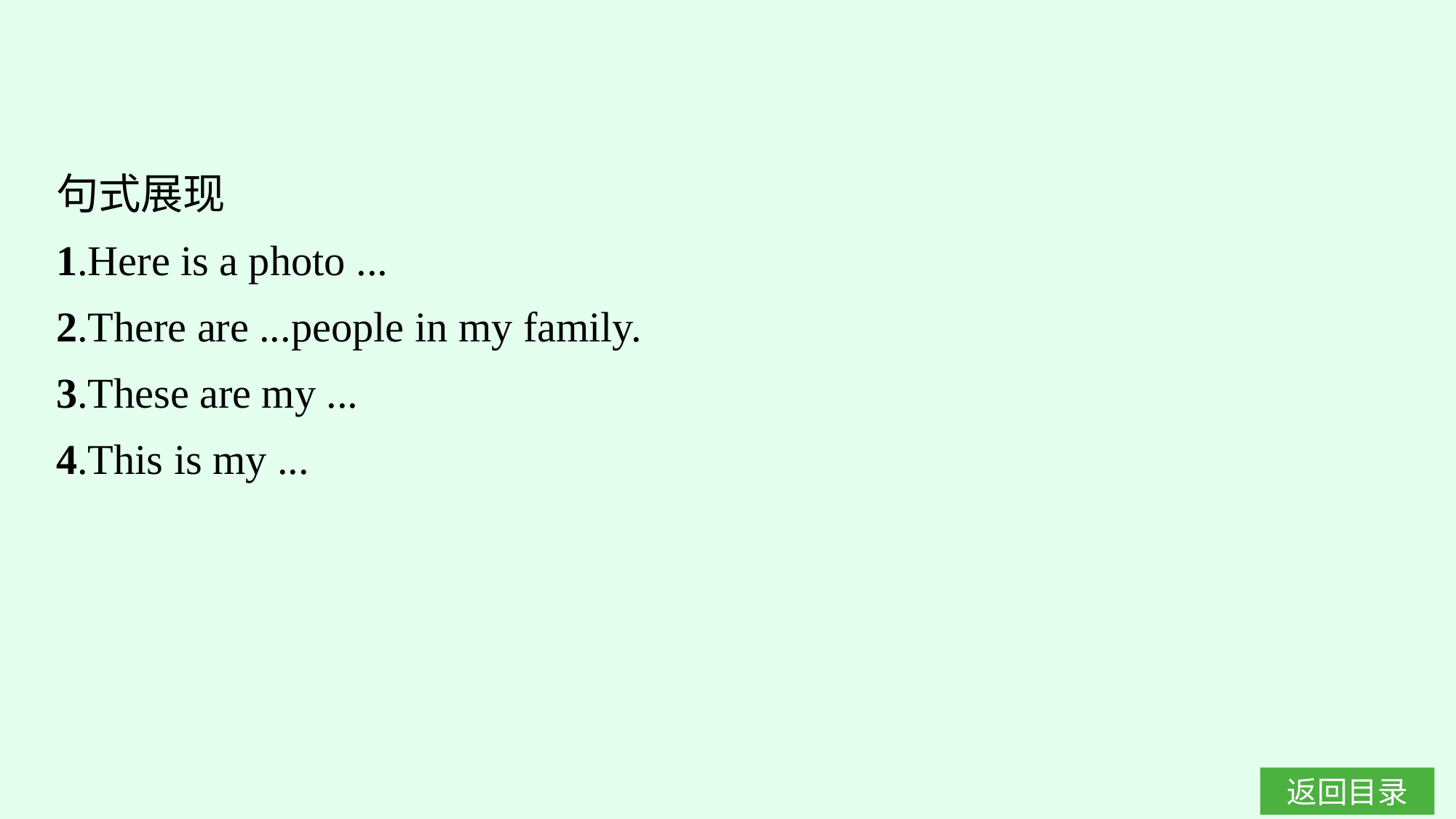

句式展现
1.Here is a photo ...
2.There are ...people in my family.
3.These are my ...
4.This is my ...